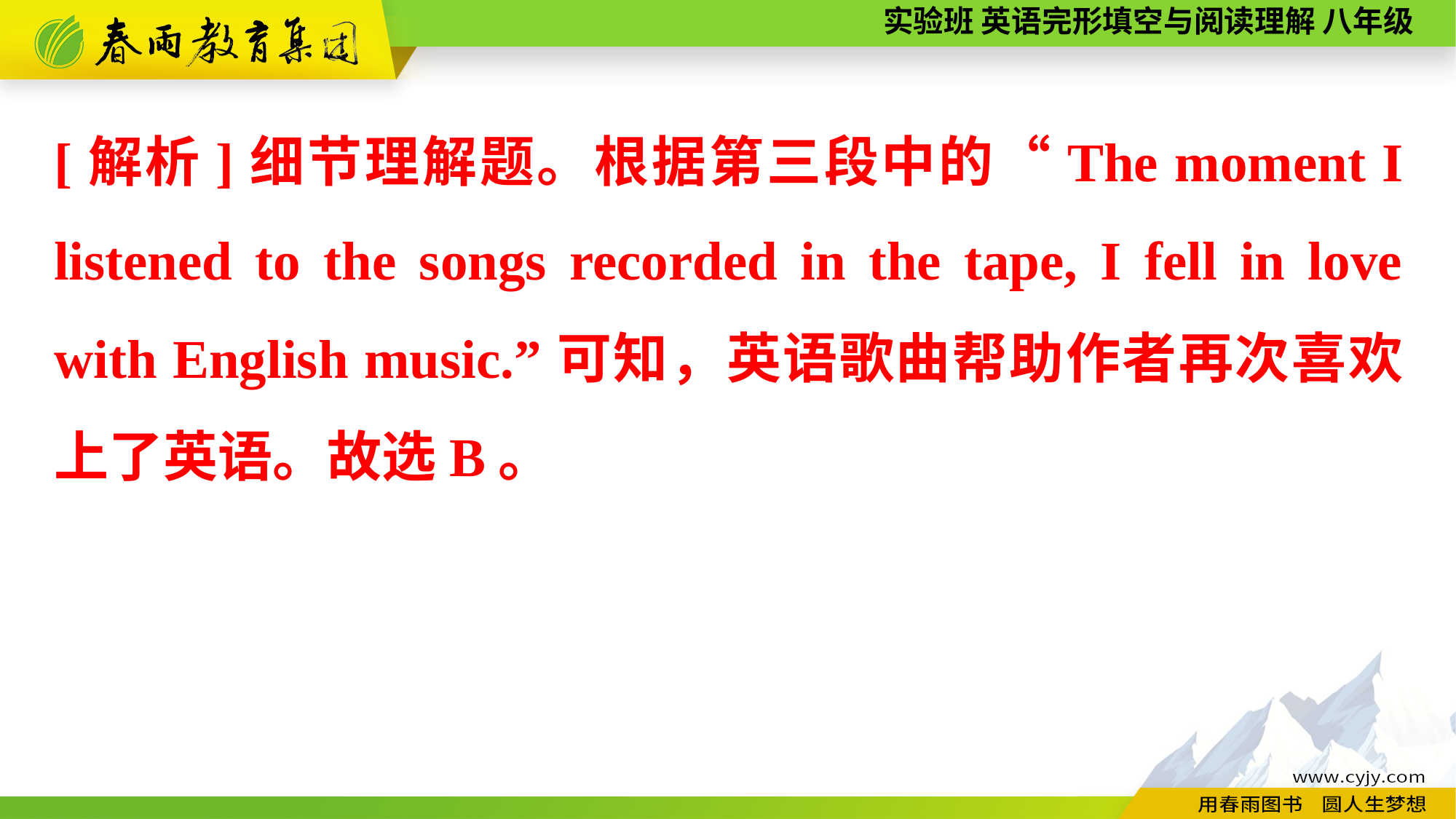

[解析]细节理解题。根据第三段中的“The moment I listened to the songs recorded in the tape, I fell in love with English music.”可知，英语歌曲帮助作者再次喜欢上了英语。故选B。